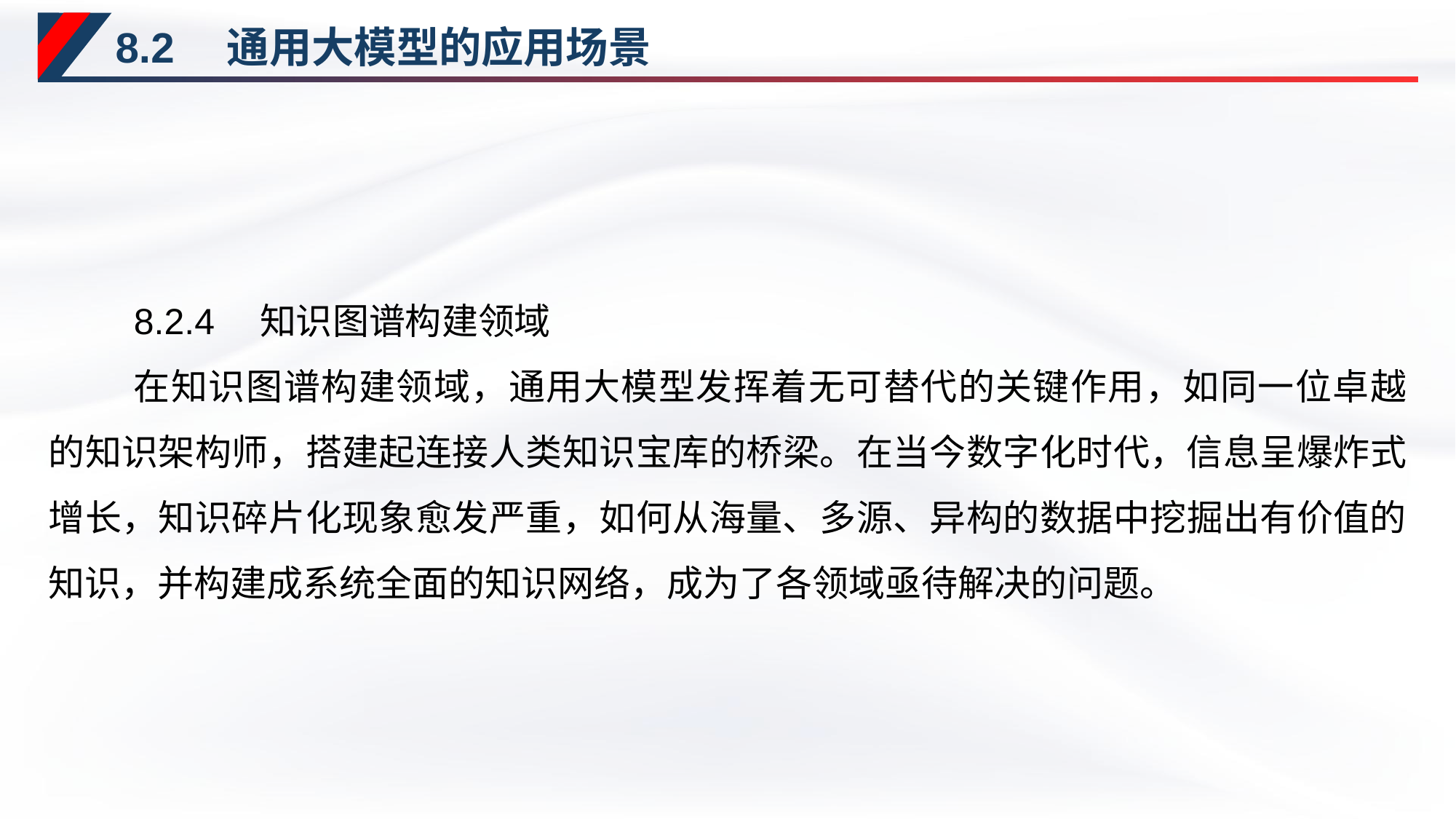

# 8.2　通用大模型的应用场景
8.2.4　知识图谱构建领域
在知识图谱构建领域，通用大模型发挥着无可替代的关键作用，如同一位卓越的知识架构师，搭建起连接人类知识宝库的桥梁。在当今数字化时代，信息呈爆炸式增长，知识碎片化现象愈发严重，如何从海量、多源、异构的数据中挖掘出有价值的知识，并构建成系统全面的知识网络，成为了各领域亟待解决的问题。